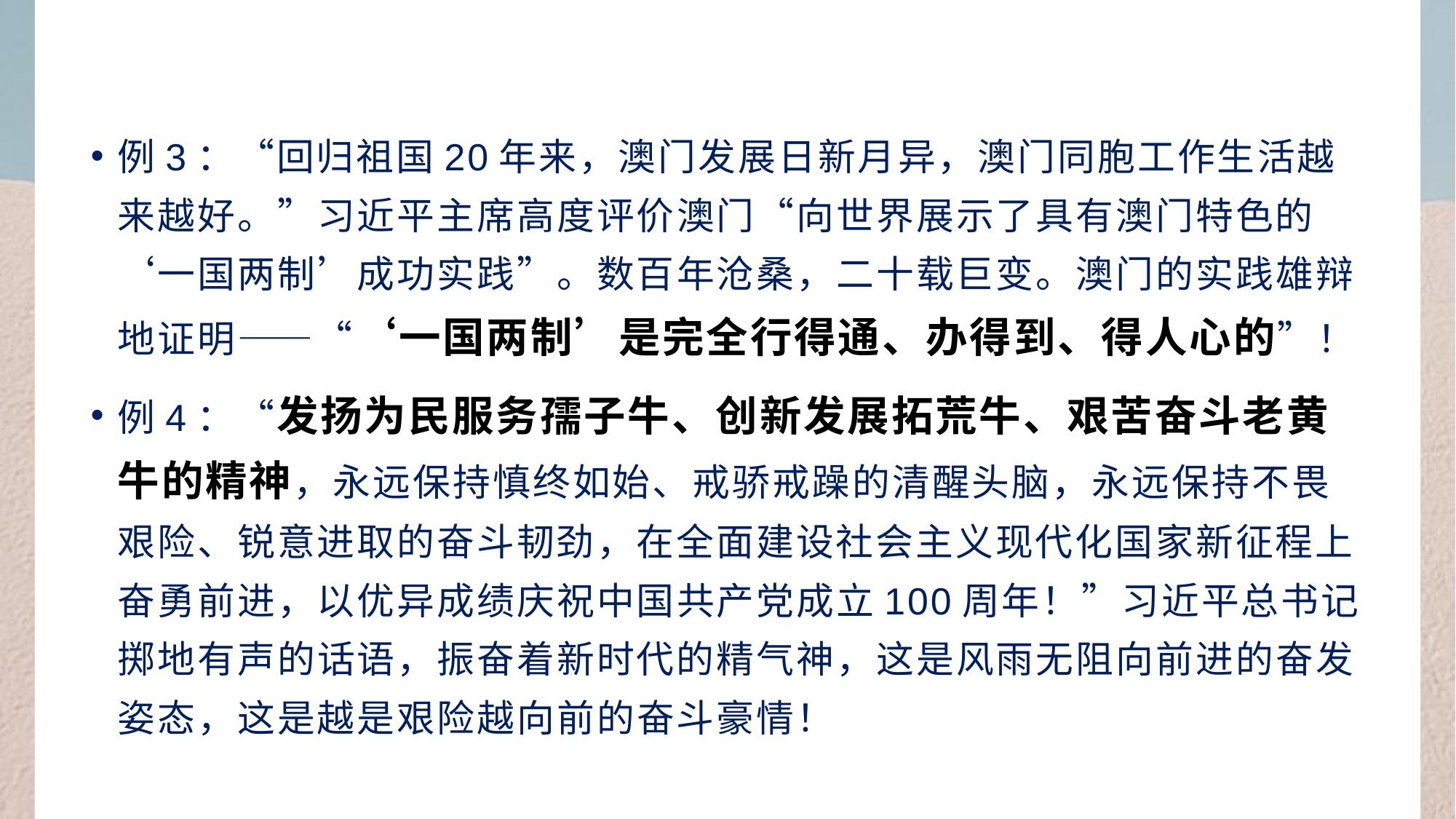

例3：“回归祖国20年来，澳门发展日新月异，澳门同胞工作生活越来越好。”习近平主席高度评价澳门“向世界展示了具有澳门特色的‘一国两制’成功实践”。数百年沧桑，二十载巨变。澳门的实践雄辩地证明——“‘一国两制’是完全行得通、办得到、得人心的”！
例4：“发扬为民服务孺子牛、创新发展拓荒牛、艰苦奋斗老黄牛的精神，永远保持慎终如始、戒骄戒躁的清醒头脑，永远保持不畏艰险、锐意进取的奋斗韧劲，在全面建设社会主义现代化国家新征程上奋勇前进，以优异成绩庆祝中国共产党成立100周年！”习近平总书记掷地有声的话语，振奋着新时代的精气神，这是风雨无阻向前进的奋发姿态，这是越是艰险越向前的奋斗豪情！